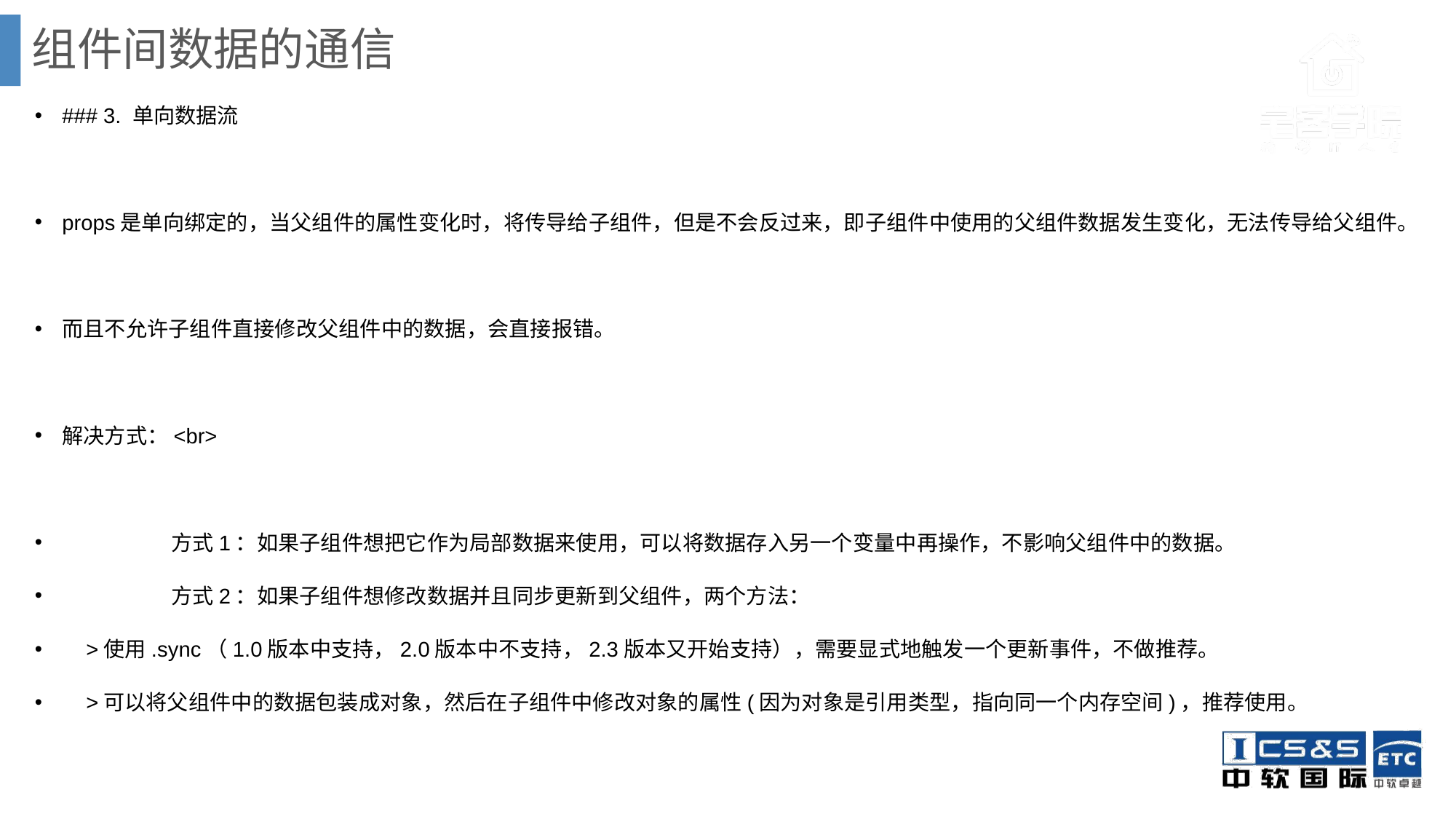

# 组件间数据的通信
### 3. 单向数据流

props是单向绑定的，当父组件的属性变化时，将传导给子组件，但是不会反过来，即子组件中使用的父组件数据发生变化，无法传导给父组件。

而且不允许子组件直接修改父组件中的数据，会直接报错。

解决方式：<br>

	方式1：如果子组件想把它作为局部数据来使用，可以将数据存入另一个变量中再操作，不影响父组件中的数据。
	方式2：如果子组件想修改数据并且同步更新到父组件，两个方法：
    >使用.sync（1.0版本中支持，2.0版本中不支持，2.3版本又开始支持），需要显式地触发一个更新事件，不做推荐。
    >可以将父组件中的数据包装成对象，然后在子组件中修改对象的属性(因为对象是引用类型，指向同一个内存空间)，推荐使用。